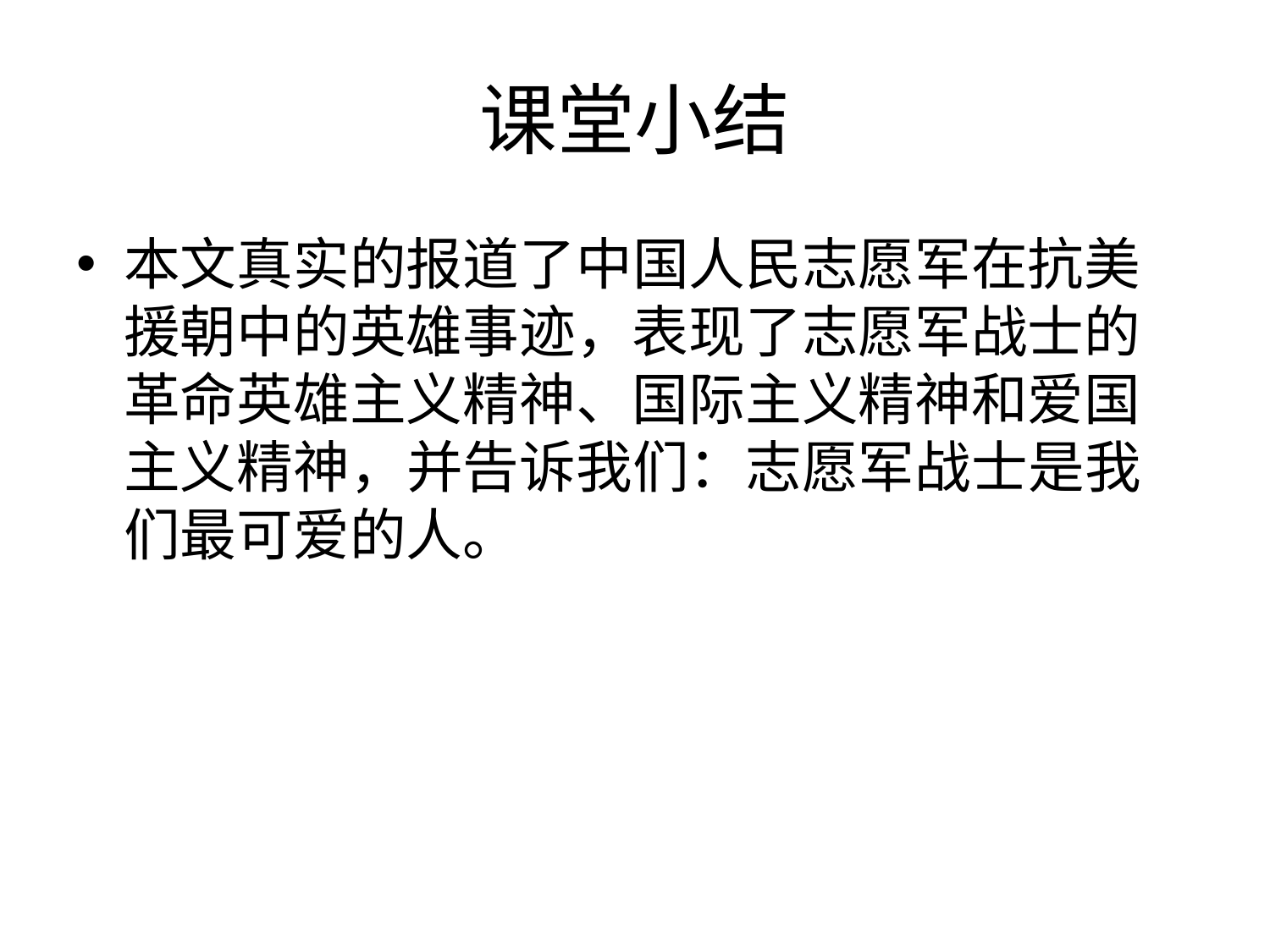

# 课堂小结
本文真实的报道了中国人民志愿军在抗美援朝中的英雄事迹，表现了志愿军战士的革命英雄主义精神、国际主义精神和爱国主义精神，并告诉我们：志愿军战士是我们最可爱的人。